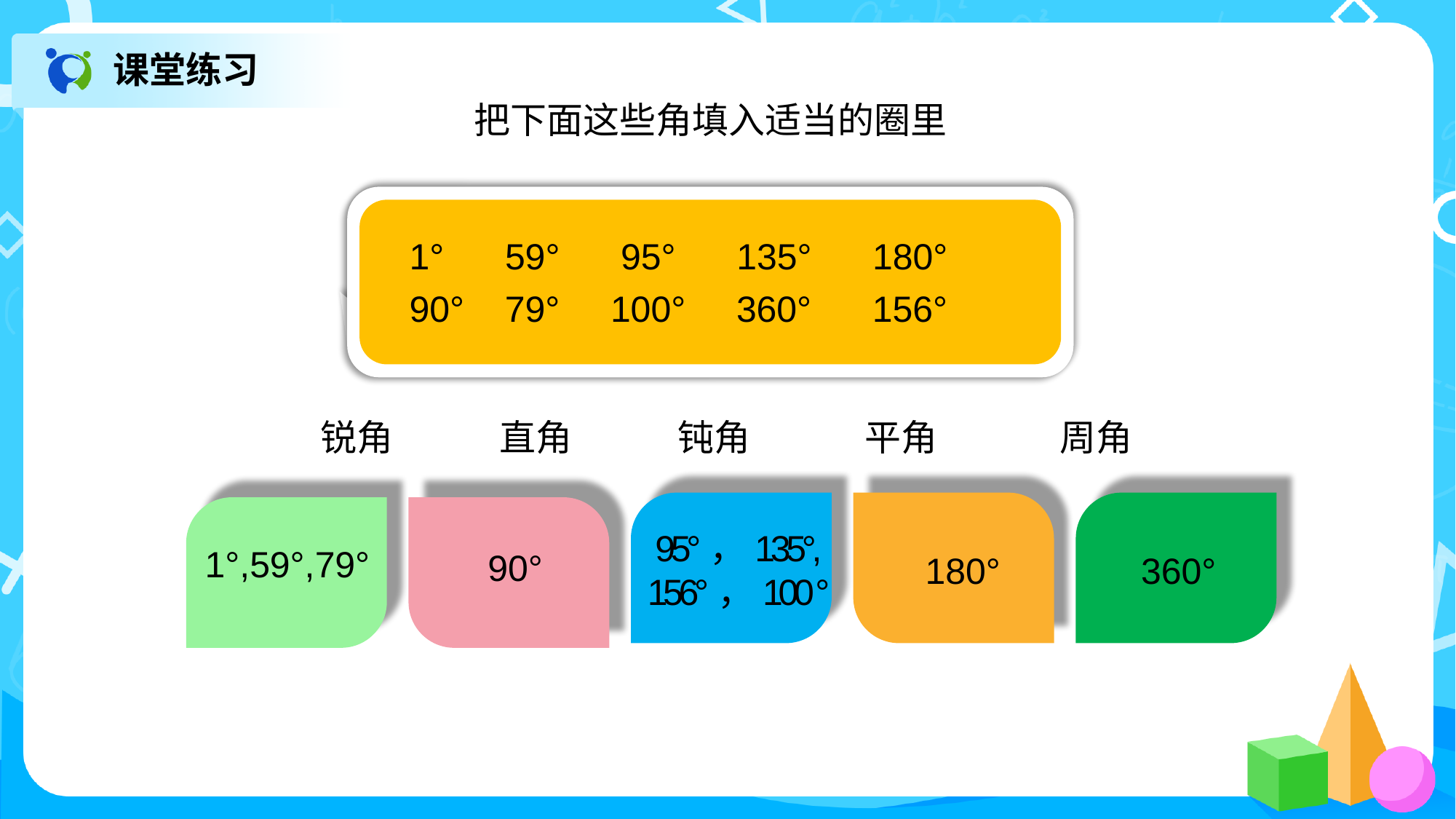

课堂练习
把下面这些角填入适当的圈里

1°      59°      95°      135°      180°
90°    79°     100°     360°      156°
锐角             直角             钝角              平角               周角

95°，135°,
156°，100 °
1°,59°,79°
90°
360°
180°